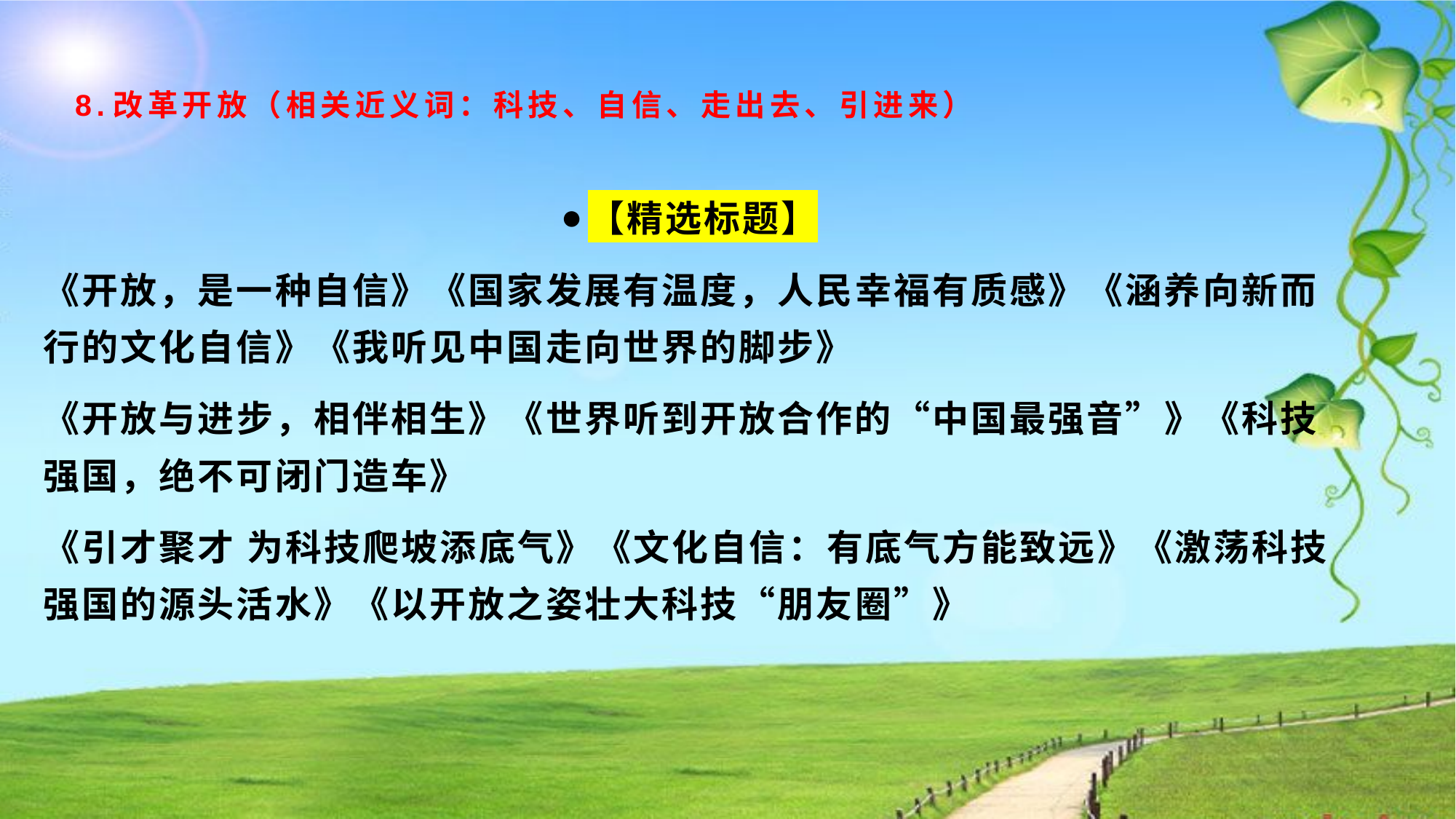

# 8.改革开放（相关近义词：科技、自信、走出去、引进来）
【精选标题】
《开放，是一种自信》《国家发展有温度，人民幸福有质感》《涵养向新而行的文化自信》《我听见中国走向世界的脚步》
《开放与进步，相伴相生》《世界听到开放合作的“中国最强音”》《科技强国，绝不可闭门造车》
《引才聚才 为科技爬坡添底气》《文化自信：有底气方能致远》《激荡科技强国的源头活水》《以开放之姿壮大科技“朋友圈”》